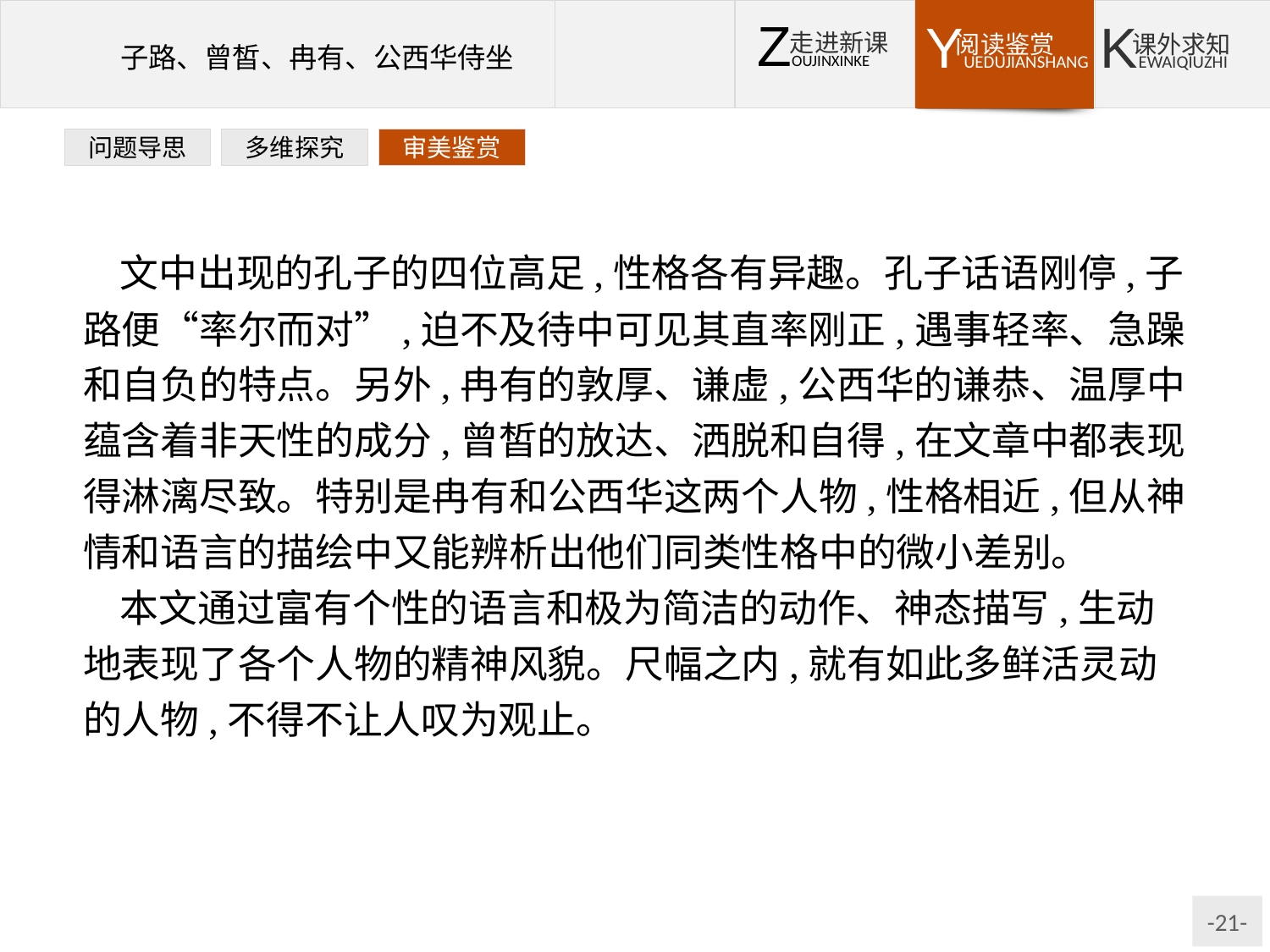

问题导思
多维探究
审美鉴赏
文中出现的孔子的四位高足,性格各有异趣。孔子话语刚停,子路便“率尔而对”,迫不及待中可见其直率刚正,遇事轻率、急躁和自负的特点。另外,冉有的敦厚、谦虚,公西华的谦恭、温厚中蕴含着非天性的成分,曾皙的放达、洒脱和自得,在文章中都表现得淋漓尽致。特别是冉有和公西华这两个人物,性格相近,但从神情和语言的描绘中又能辨析出他们同类性格中的微小差别。
本文通过富有个性的语言和极为简洁的动作、神态描写,生动地表现了各个人物的精神风貌。尺幅之内,就有如此多鲜活灵动的人物,不得不让人叹为观止。